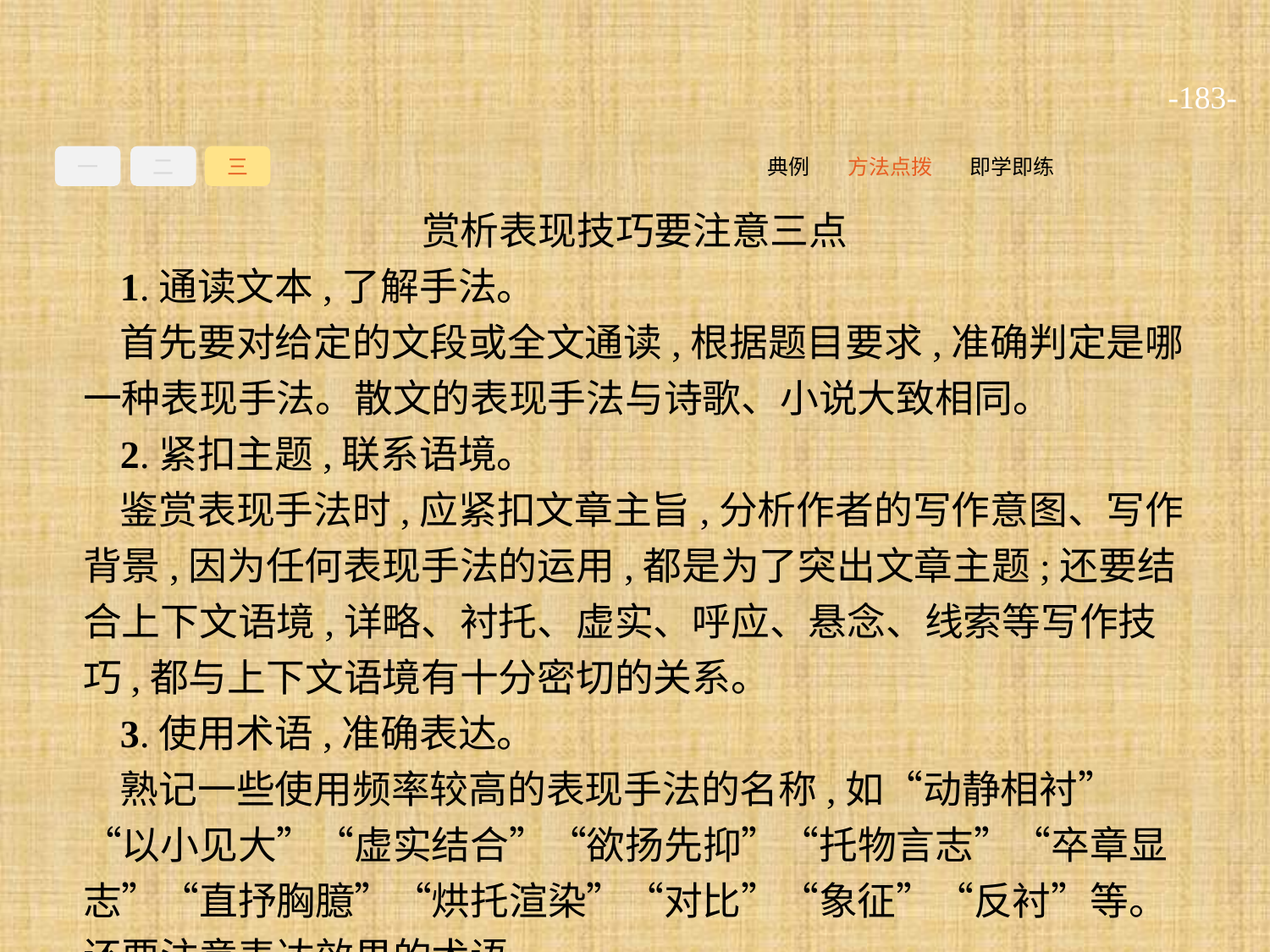

-183-
一
二
三
即学即练
方法点拨
典例
赏析表现技巧要注意三点
1.通读文本,了解手法。
首先要对给定的文段或全文通读,根据题目要求,准确判定是哪一种表现手法。散文的表现手法与诗歌、小说大致相同。
2.紧扣主题,联系语境。
鉴赏表现手法时,应紧扣文章主旨,分析作者的写作意图、写作背景,因为任何表现手法的运用,都是为了突出文章主题;还要结合上下文语境,详略、衬托、虚实、呼应、悬念、线索等写作技巧,都与上下文语境有十分密切的关系。
3.使用术语,准确表达。
熟记一些使用频率较高的表现手法的名称,如“动静相衬”“以小见大”“虚实结合”“欲扬先抑”“托物言志”“卒章显志”“直抒胸臆”“烘托渲染”“对比”“象征”“反衬”等。还要注意表达效果的术语。